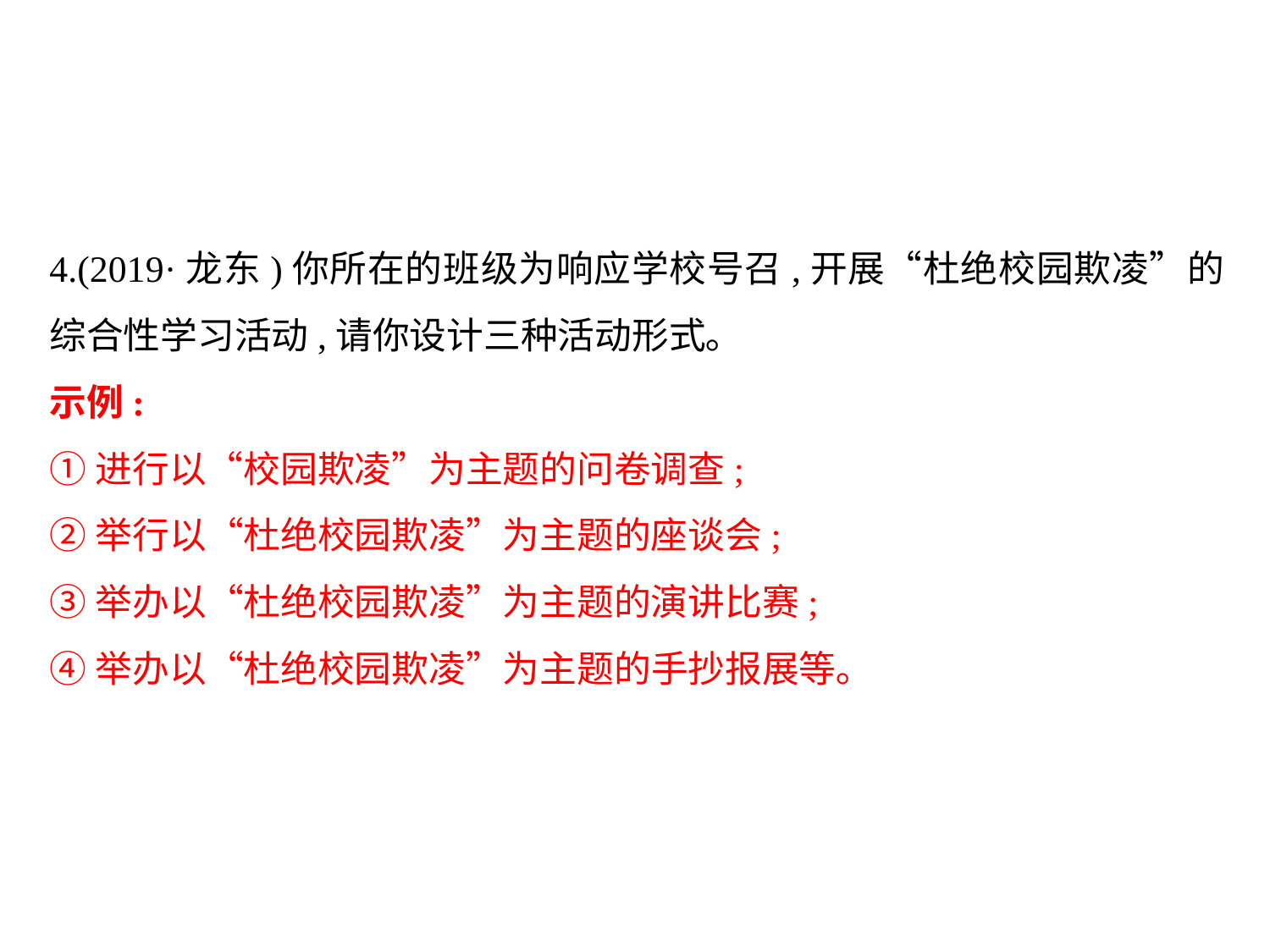

4.(2019·龙东)你所在的班级为响应学校号召,开展“杜绝校园欺凌”的综合性学习活动,请你设计三种活动形式｡
示例:
①进行以“校园欺凌”为主题的问卷调查;
②举行以“杜绝校园欺凌”为主题的座谈会;
③举办以“杜绝校园欺凌”为主题的演讲比赛;
④举办以“杜绝校园欺凌”为主题的手抄报展等｡